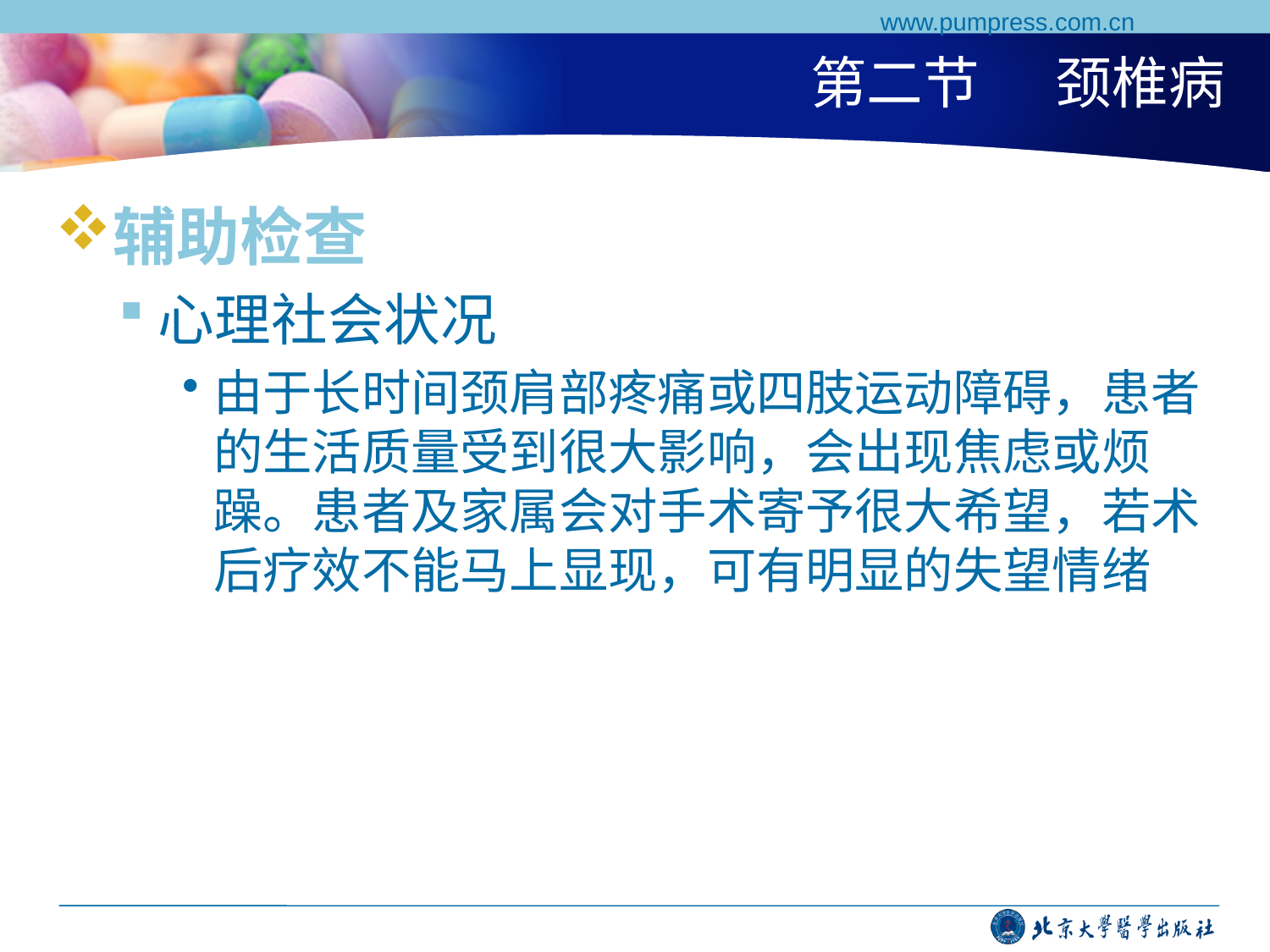

www.pumpress.com.cn
# 第二节      颈椎病
辅助检查
心理社会状况
由于长时间颈肩部疼痛或四肢运动障碍，患者的生活质量受到很大影响，会出现焦虑或烦躁。患者及家属会对手术寄予很大希望，若术后疗效不能马上显现，可有明显的失望情绪